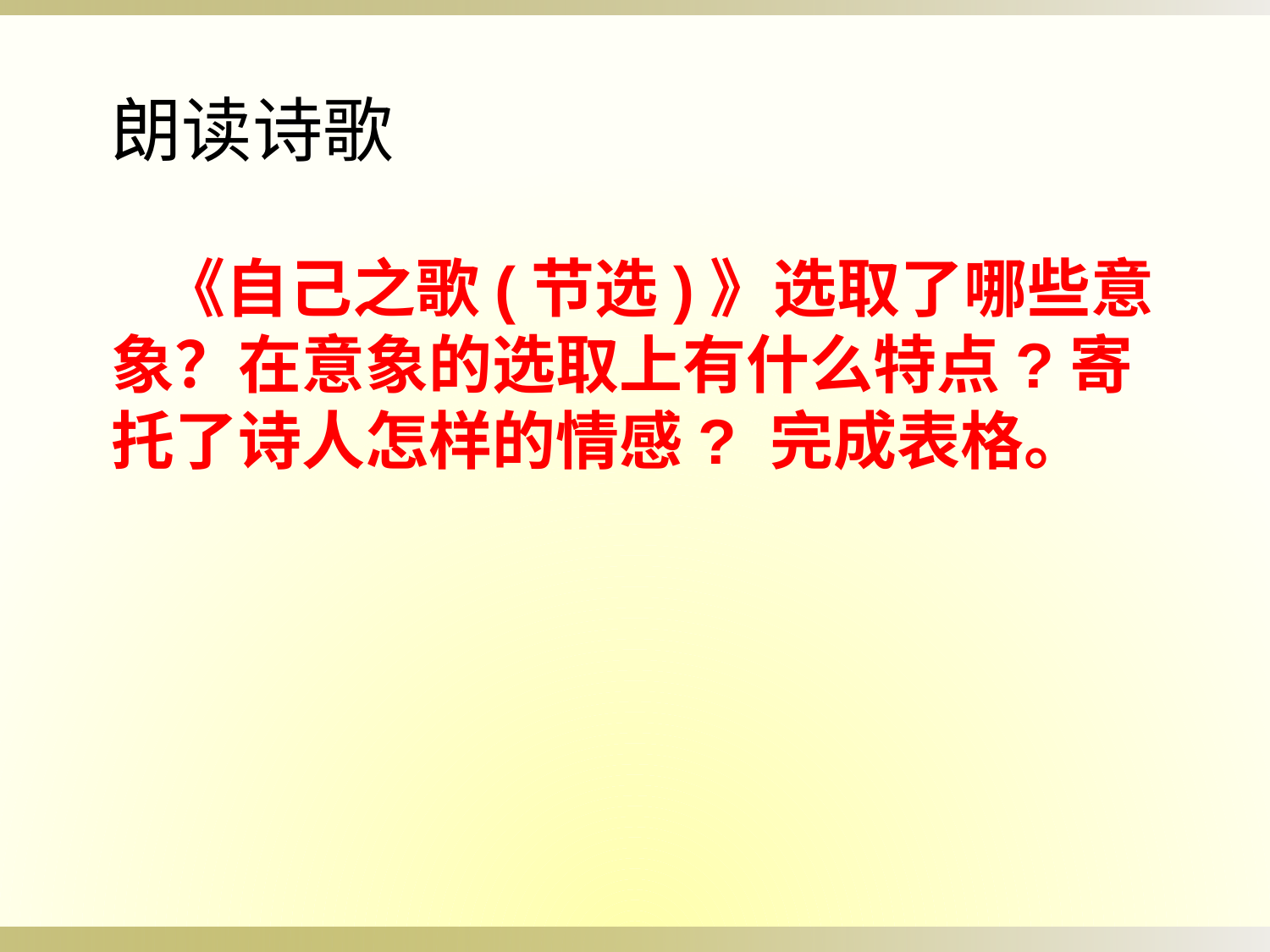

朗读诗歌
  《自己之歌(节选)》选取了哪些意象？在意象的选取上有什么特点?寄托了诗人怎样的情感? 完成表格。